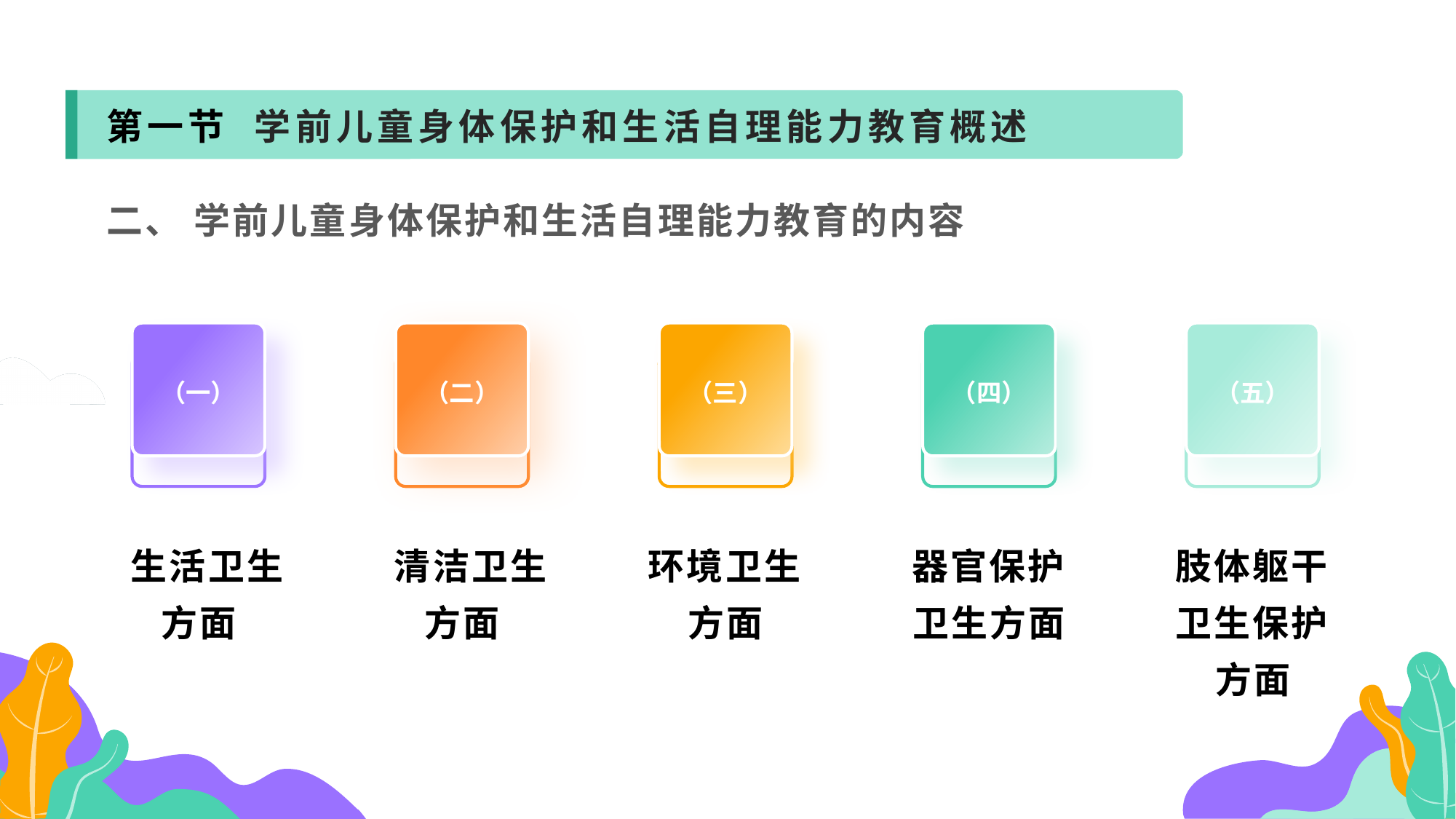

第一节  学前儿童身体保护和生活自理能力教育概述
二、 学前儿童身体保护和生活自理能力教育的内容

（一）
（二）
（三）
（四）
（五）

 生活卫生方面
 清洁卫生方面
环境卫生方面
器官保护卫生方面
肢体躯干卫生保护方面